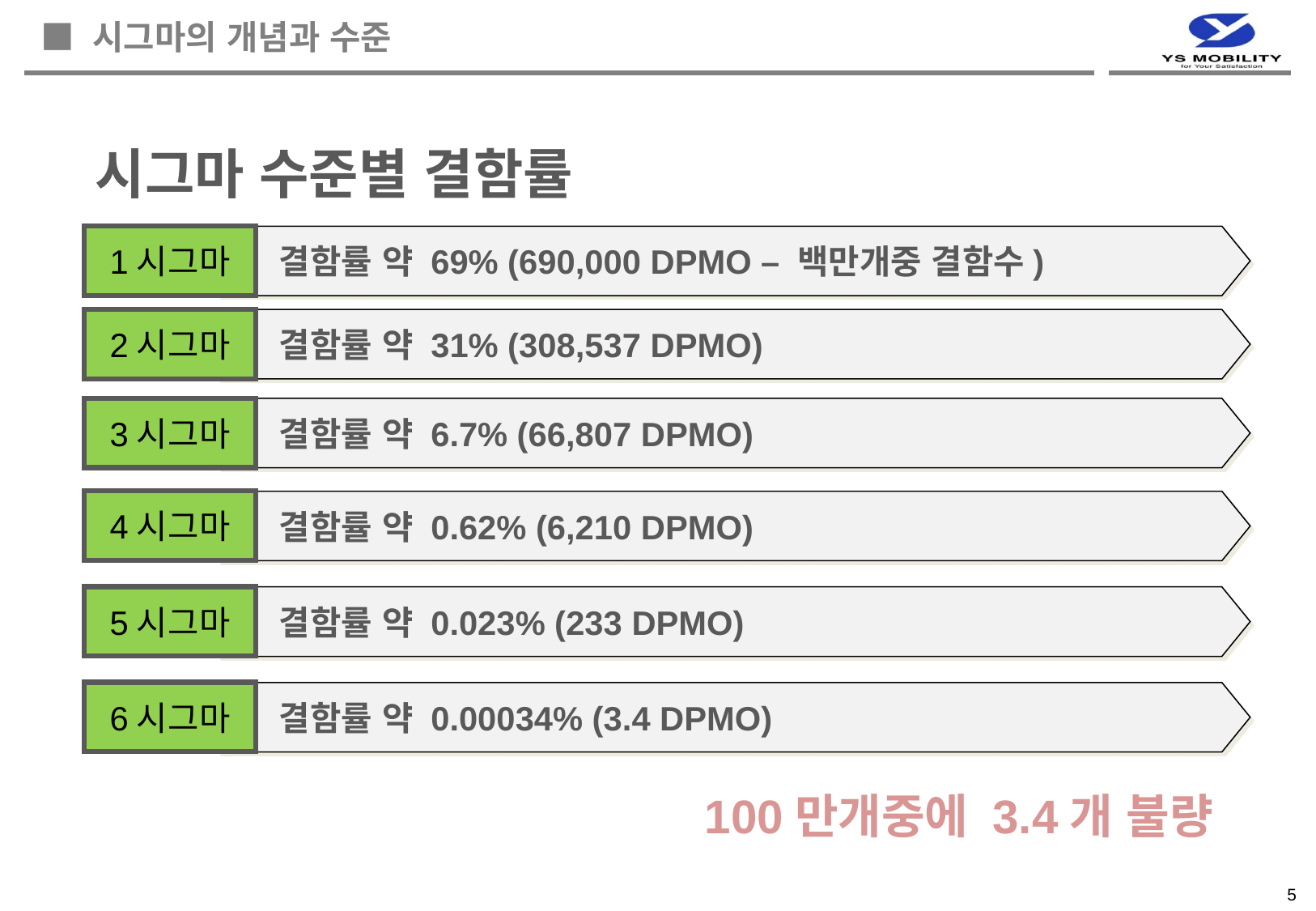

■ 시그마의 개념과 수준
  시그마 수준별 결함률
1시그마
결함률 약 69% (690,000 DPMO – 백만개중 결함수)
2시그마
결함률 약 31% (308,537 DPMO)
3시그마
결함률 약 6.7% (66,807 DPMO)
4시그마
결함률 약 0.62% (6,210 DPMO)
5시그마
결함률 약 0.023% (233 DPMO)
6시그마
결함률 약 0.00034% (3.4 DPMO)
100만개중에 3.4개 불량